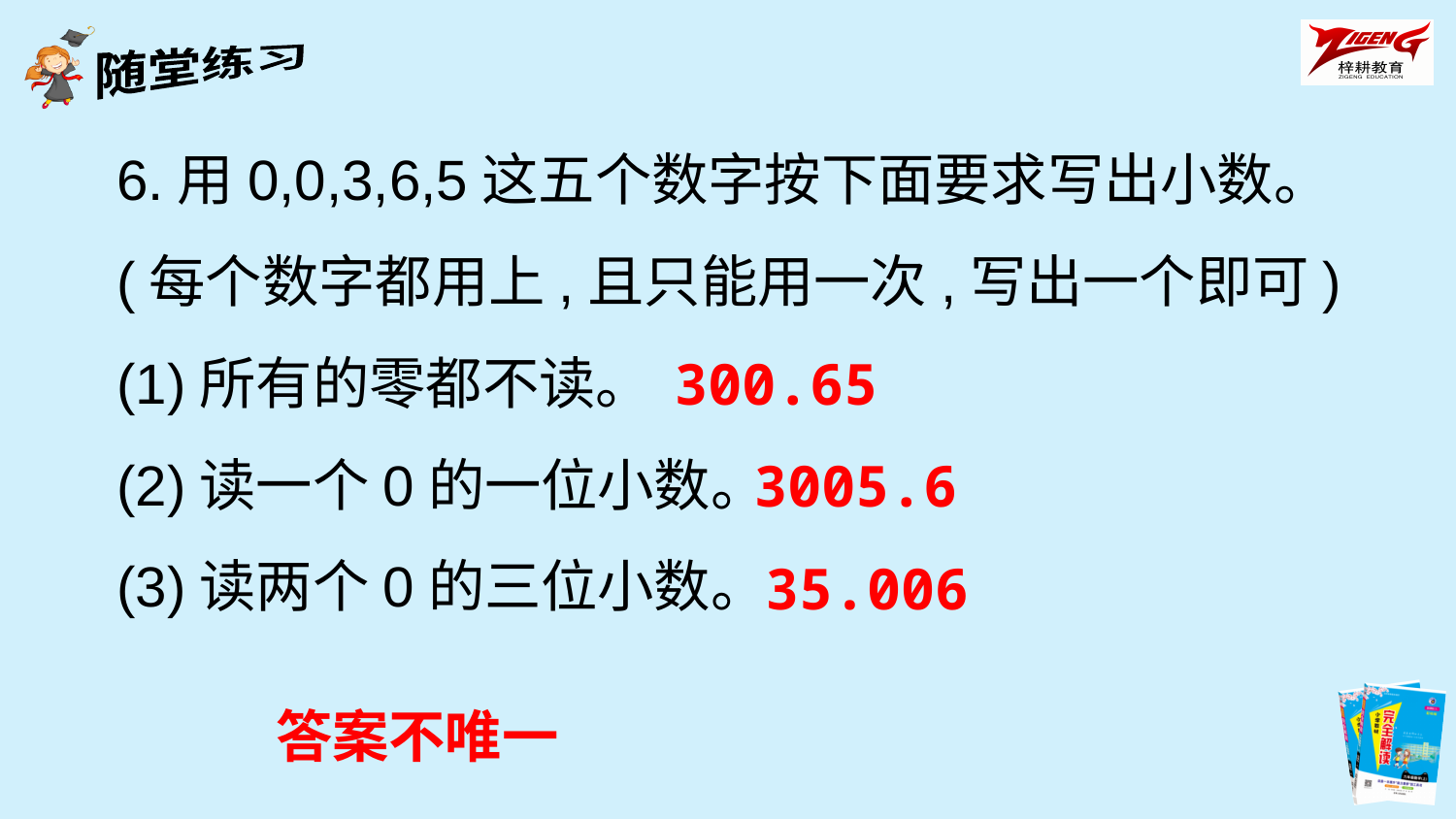

6.用0,0,3,6,5这五个数字按下面要求写出小数。(每个数字都用上,且只能用一次,写出一个即可)
(1)所有的零都不读。
(2)读一个0的一位小数。
(3)读两个0的三位小数。
300.65
3005.6
35.006
答案不唯一